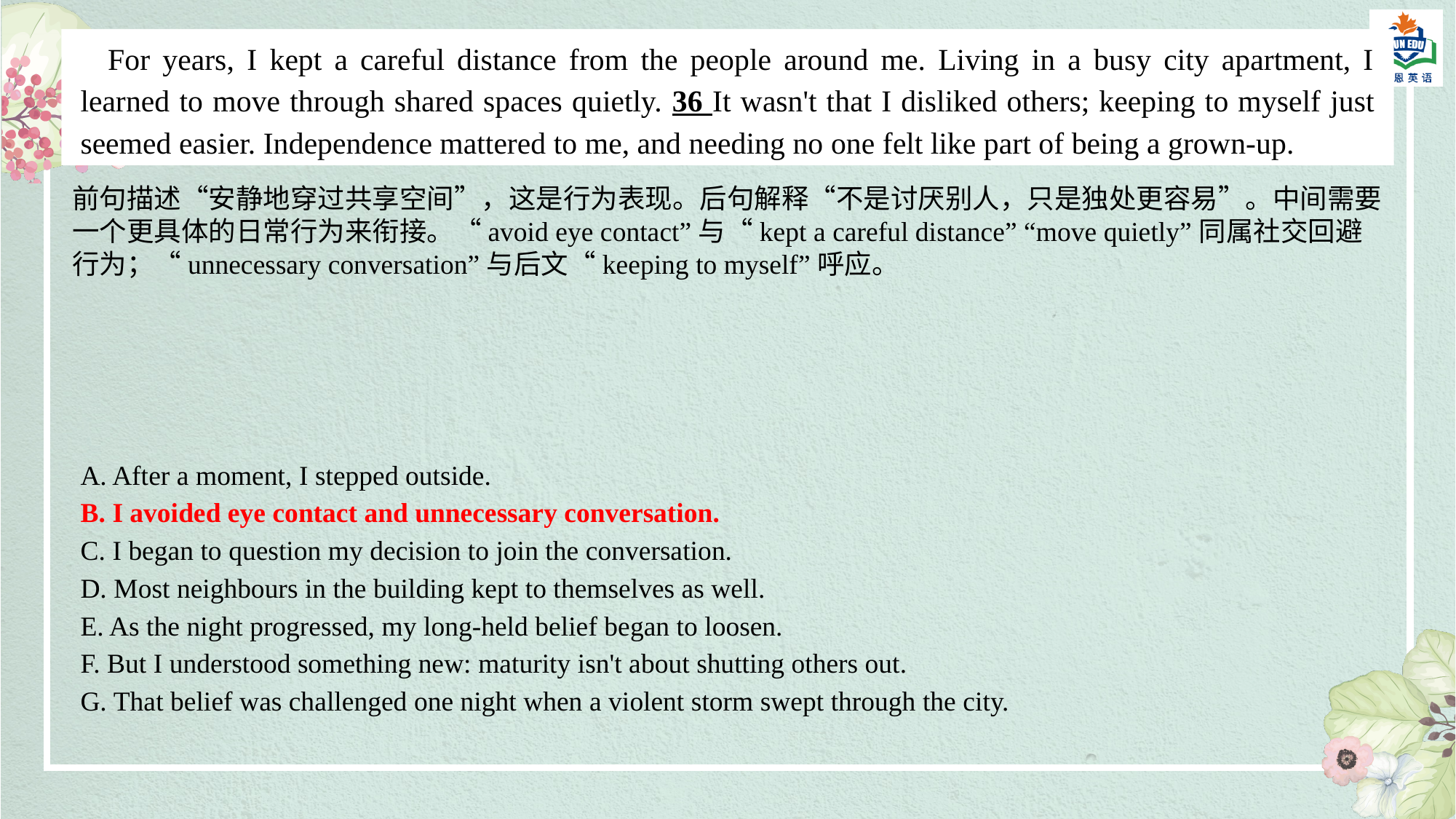

For years, I kept a careful distance from the people around me. Living in a busy city apartment, I learned to move through shared spaces quietly. 36 It wasn't that I disliked others; keeping to myself just seemed easier. Independence mattered to me, and needing no one felt like part of being a grown-up.
前句描述“安静地穿过共享空间”，这是行为表现。后句解释“不是讨厌别人，只是独处更容易”。中间需要一个更具体的日常行为来衔接。“avoid eye contact”与“kept a careful distance” “move quietly”同属社交回避行为；“unnecessary conversation”与后文“keeping to myself”呼应。
A. After a moment, I stepped outside.
B. I avoided eye contact and unnecessary conversation.
C. I began to question my decision to join the conversation.
D. Most neighbours in the building kept to themselves as well.
E. As the night progressed, my long-held belief began to loosen.
F. But I understood something new: maturity isn't about shutting others out.
G. That belief was challenged one night when a violent storm swept through the city.